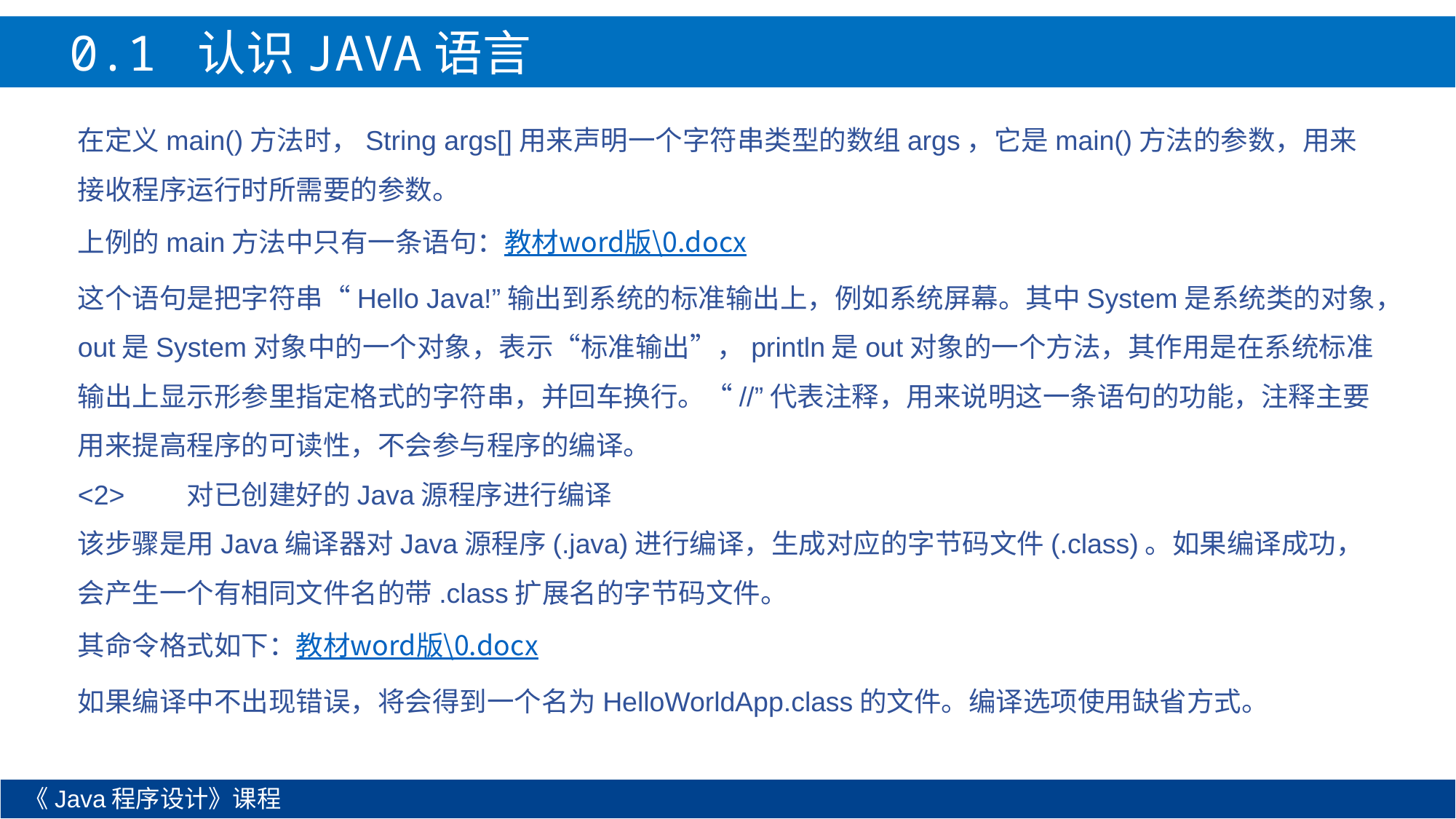

0.1 认识JAVA语言
在定义main()方法时，String args[]用来声明一个字符串类型的数组args，它是main()方法的参数，用来接收程序运行时所需要的参数。
上例的main方法中只有一条语句：教材word版\0.docx
这个语句是把字符串“Hello Java!”输出到系统的标准输出上，例如系统屏幕。其中System是系统类的对象，out是System对象中的一个对象，表示“标准输出”，println是out对象的一个方法，其作用是在系统标准输出上显示形参里指定格式的字符串，并回车换行。“//”代表注释，用来说明这一条语句的功能，注释主要用来提高程序的可读性，不会参与程序的编译。
<2>	对已创建好的Java源程序进行编译
该步骤是用Java编译器对Java源程序(.java)进行编译，生成对应的字节码文件(.class)。如果编译成功，会产生一个有相同文件名的带.class扩展名的字节码文件。
其命令格式如下：教材word版\0.docx
如果编译中不出现错误，将会得到一个名为HelloWorldApp.class的文件。编译选项使用缺省方式。
《Java程序设计》课程